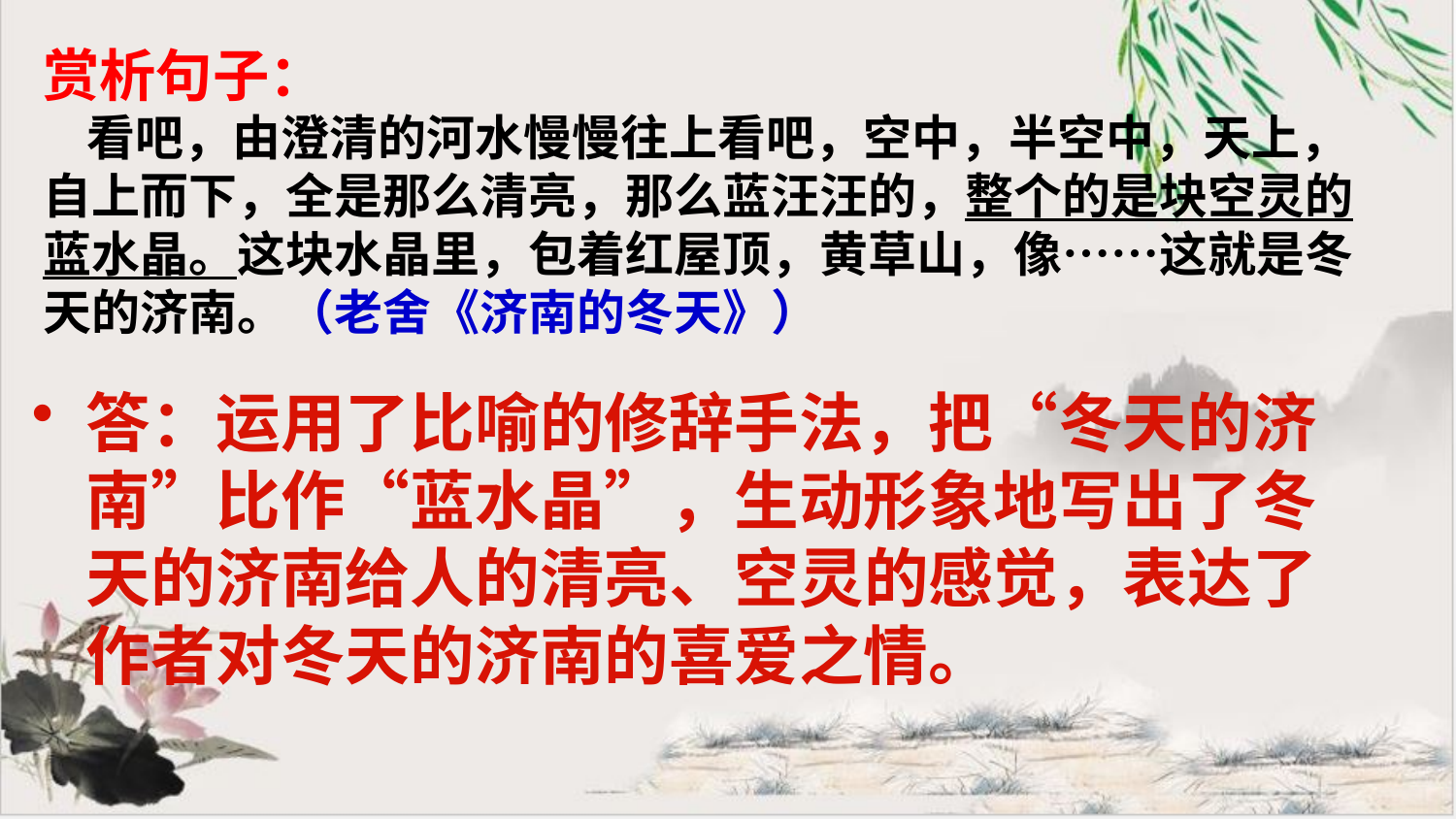

# 赏析句子： 看吧，由澄清的河水慢慢往上看吧，空中，半空中，天上，自上而下，全是那么清亮，那么蓝汪汪的，整个的是块空灵的蓝水晶。这块水晶里，包着红屋顶，黄草山，像……这就是冬天的济南。（老舍《济南的冬天》）
答：运用了比喻的修辞手法，把“冬天的济南”比作“蓝水晶”，生动形象地写出了冬天的济南给人的清亮、空灵的感觉，表达了作者对冬天的济南的喜爱之情。